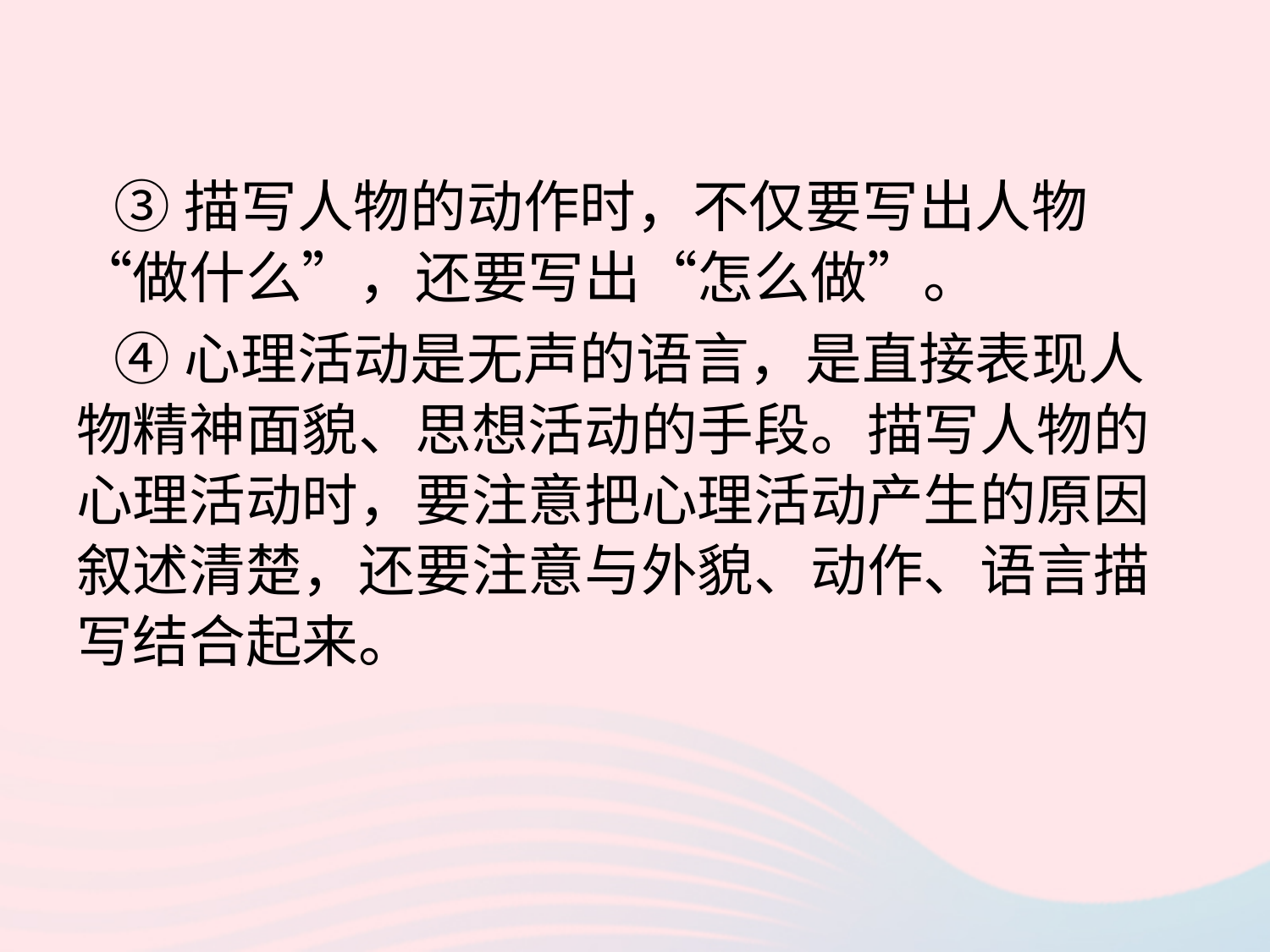

③描写人物的动作时，不仅要写出人物“做什么”，还要写出“怎么做”。
   ④心理活动是无声的语言，是直接表现人物精神面貌、思想活动的手段。描写人物的心理活动时，要注意把心理活动产生的原因叙述清楚，还要注意与外貌、动作、语言描写结合起来。